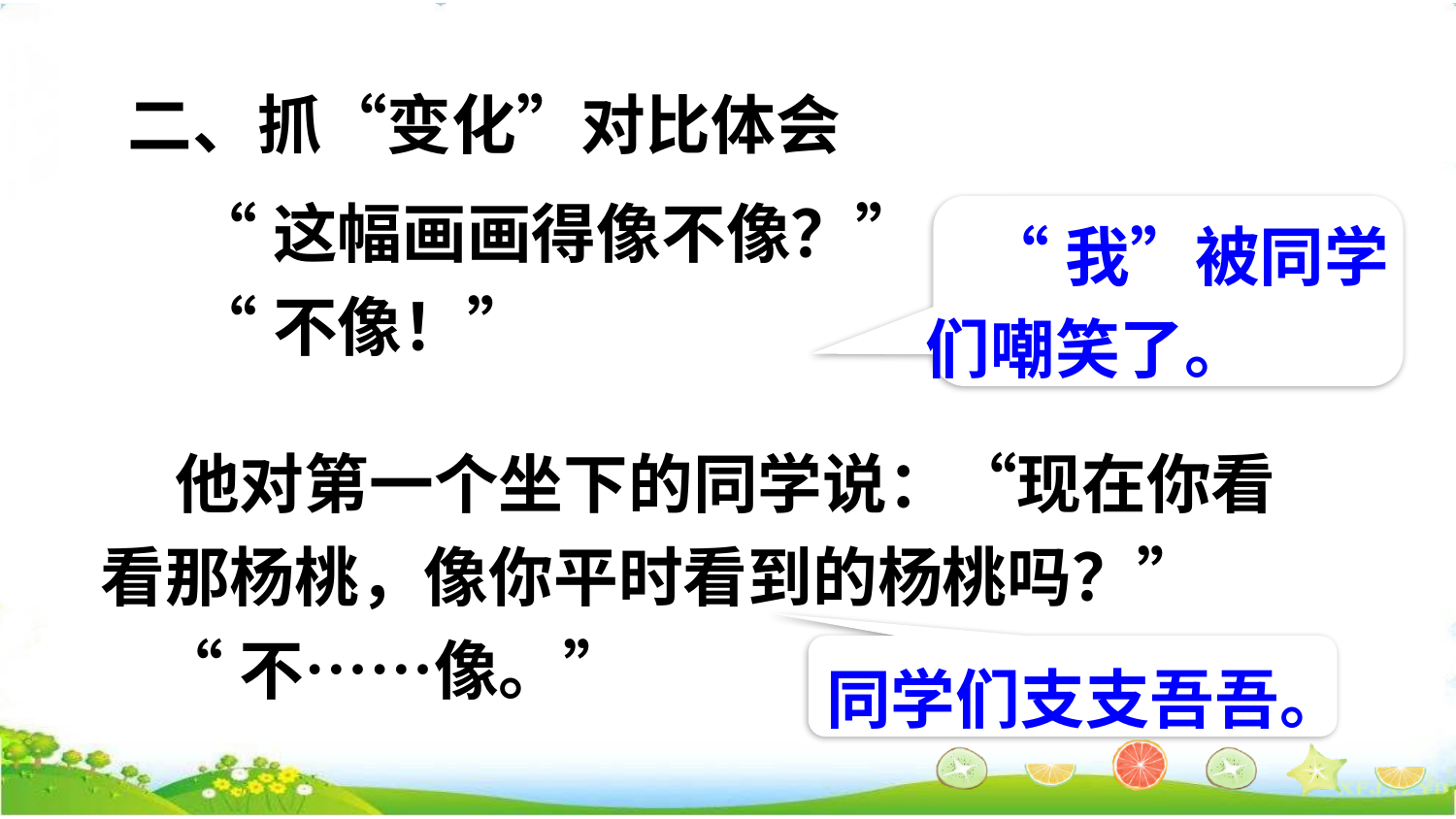

二、抓“变化”对比体会
    “这幅画画得像不像？”
    “不像！”
    “我”被同学们嘲笑了。

    他对第一个坐下的同学说：“现在你看看那杨桃，像你平时看到的杨桃吗？”
    “不……像。”

同学们支支吾吾。